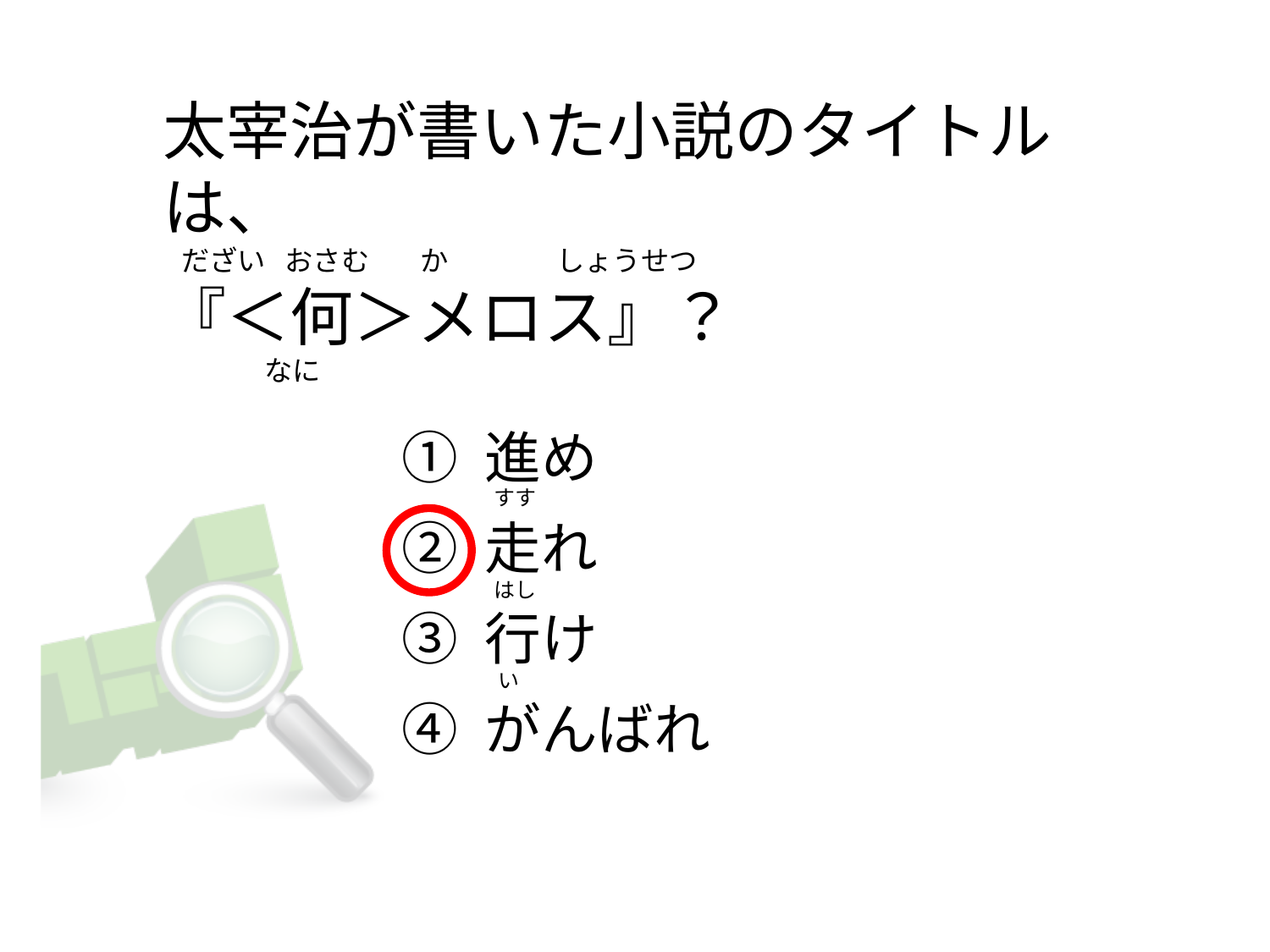

# 太宰治が書いた小説のタイトルは、    だざい   おさむ        か                 しょうせつ  『＜何＞メロス』？                 なに
① 進め
② 走れ
③ 行け
④ がんばれ
  すす

  はし
   い